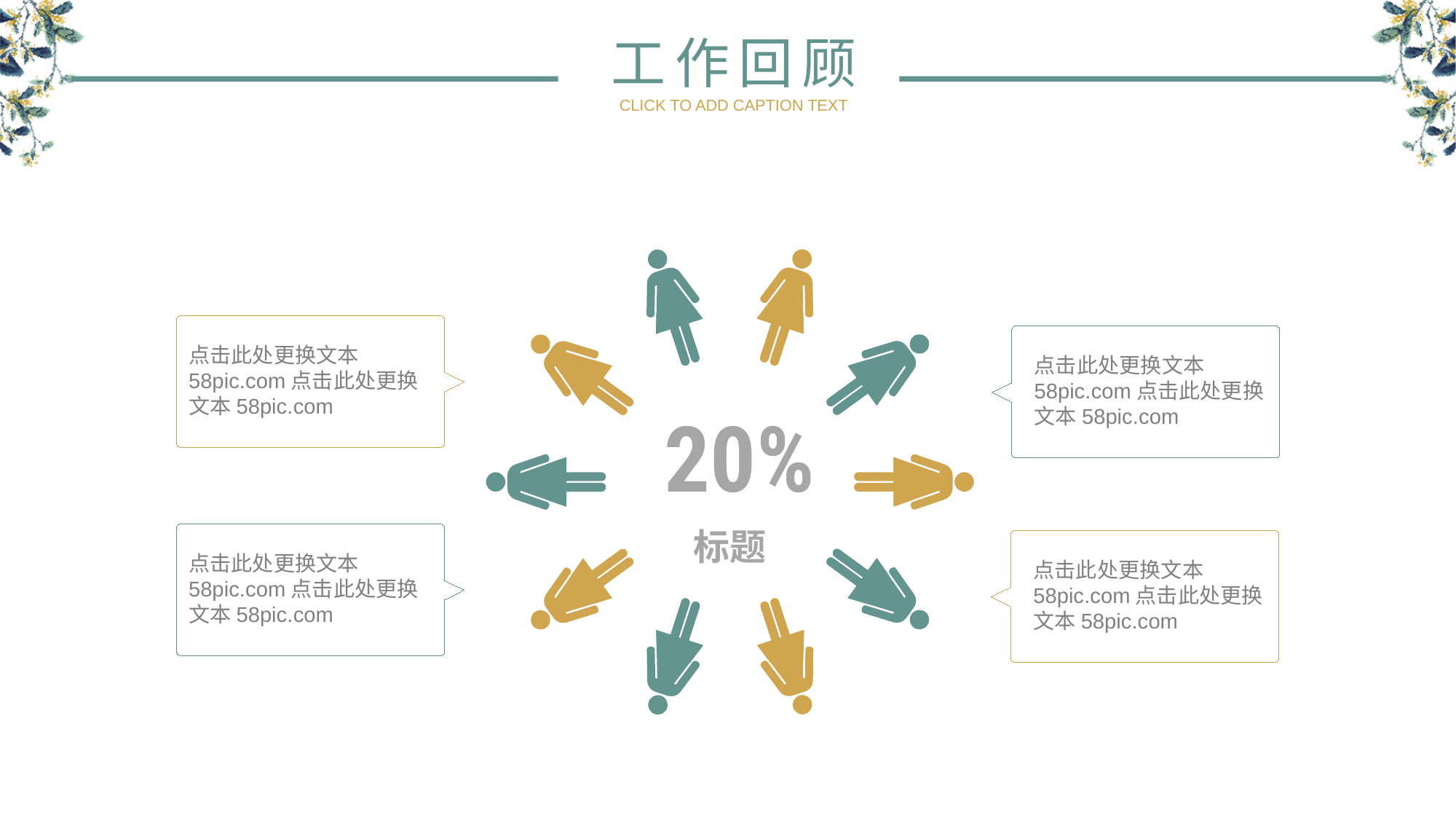

工作回顾

CLICK TO ADD CAPTION TEXT

20%
标题

点击此处更换文本58pic.com点击此处更换文本58pic.com
点击此处更换文本58pic.com点击此处更换文本58pic.com

点击此处更换文本58pic.com点击此处更换文本58pic.com
点击此处更换文本58pic.com点击此处更换文本58pic.com